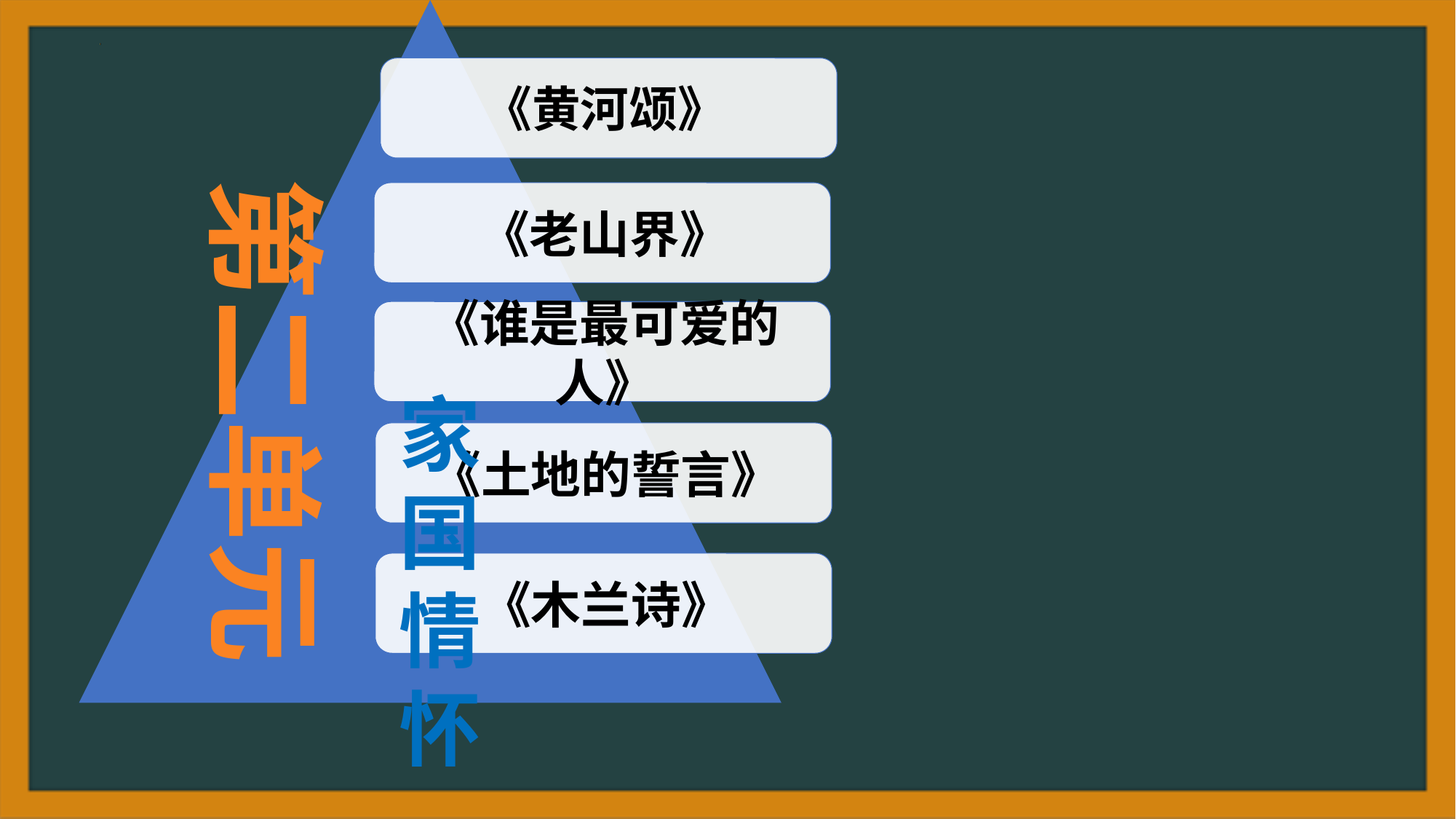

《黄河颂》
《老山界》
《谁是最可爱的人》
《土地的誓言》
《木兰诗》
第二单元
家国情怀